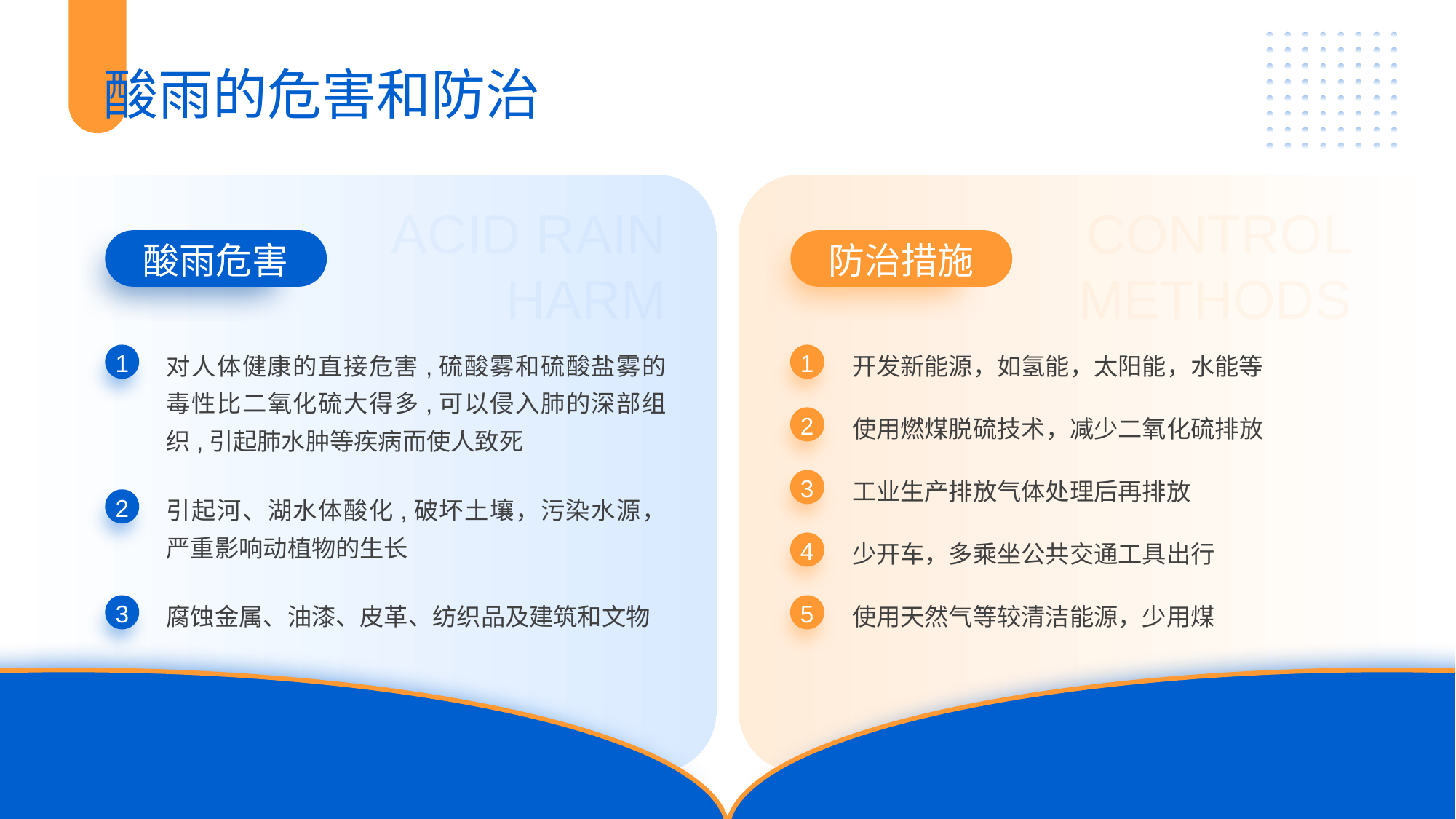

酸雨的危害和防治

ACID RAIN HARM
CONTROL METHODS

酸雨危害
防治措施
对人体健康的直接危害,硫酸雾和硫酸盐雾的毒性比二氧化硫大得多,可以侵入肺的深部组织,引起肺水肿等疾病而使人致死
开发新能源，如氢能，太阳能，水能等
1

1

使用燃煤脱硫技术，减少二氧化硫排放
2

工业生产排放气体处理后再排放
3

引起河、湖水体酸化,破坏土壤，污染水源，严重影响动植物的生长
2

少开车，多乘坐公共交通工具出行
4

腐蚀金属、油漆、皮革、纺织品及建筑和文物
使用天然气等较清洁能源，少用煤
3

5